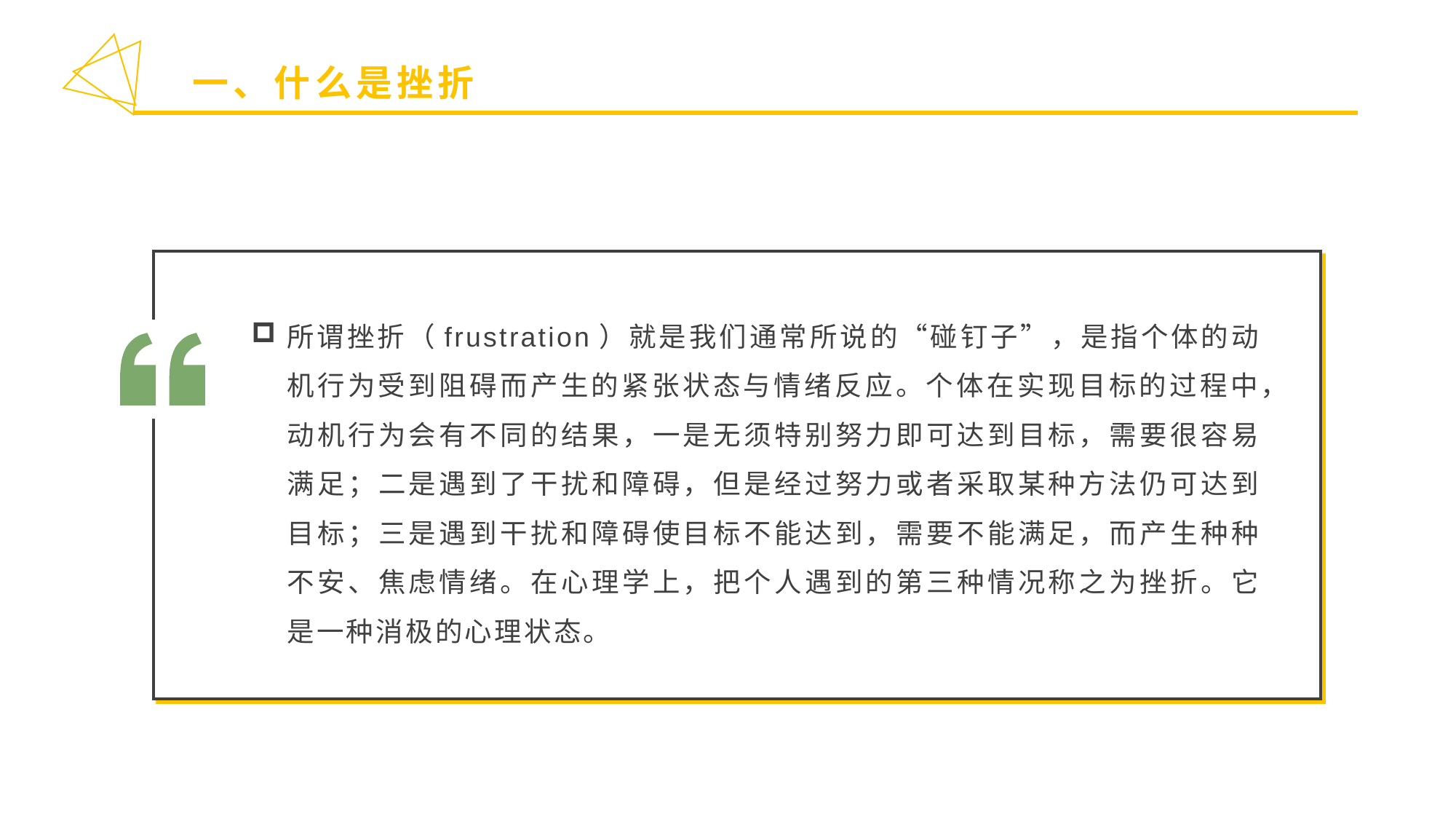

一、什么是挫折

所谓挫折（frustration）就是我们通常所说的“碰钉子”，是指个体的动机行为受到阻碍而产生的紧张状态与情绪反应。个体在实现目标的过程中，动机行为会有不同的结果，一是无须特别努力即可达到目标，需要很容易满足；二是遇到了干扰和障碍，但是经过努力或者采取某种方法仍可达到目标；三是遇到干扰和障碍使目标不能达到，需要不能满足，而产生种种不安、焦虑情绪。在心理学上，把个人遇到的第三种情况称之为挫折。它是一种消极的心理状态。